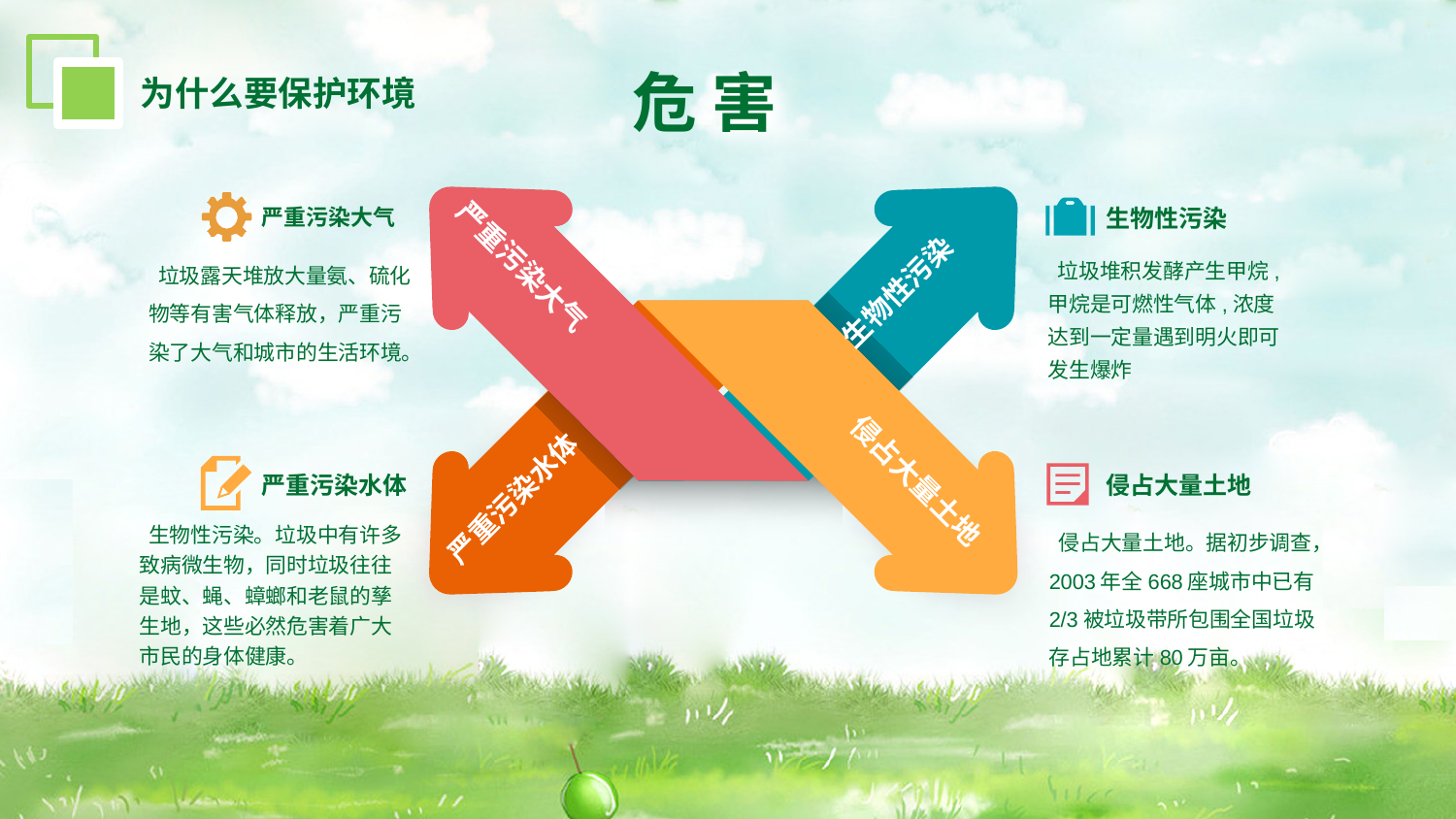

危 害
为什么要保护环境

严重污染大气
生物性污染

 垃圾露天堆放大量氨、硫化物等有害气体释放，严重污染了大气和城市的生活环境。
 垃圾堆积发酵产生甲烷,甲烷是可燃性气体,浓度达到一定量遇到明火即可发生爆炸
生物性污染
严重污染大气

严重污染水体
侵占大量土地

侵占大量土地
严重污染水体
 生物性污染。垃圾中有许多致病微生物，同时垃圾往往是蚊、蝇、蟑螂和老鼠的孳生地，这些必然危害着广大市民的身体健康。
 侵占大量土地。据初步调查，2003年全668座城市中已有2/3被垃圾带所包围全国垃圾存占地累计80万亩。